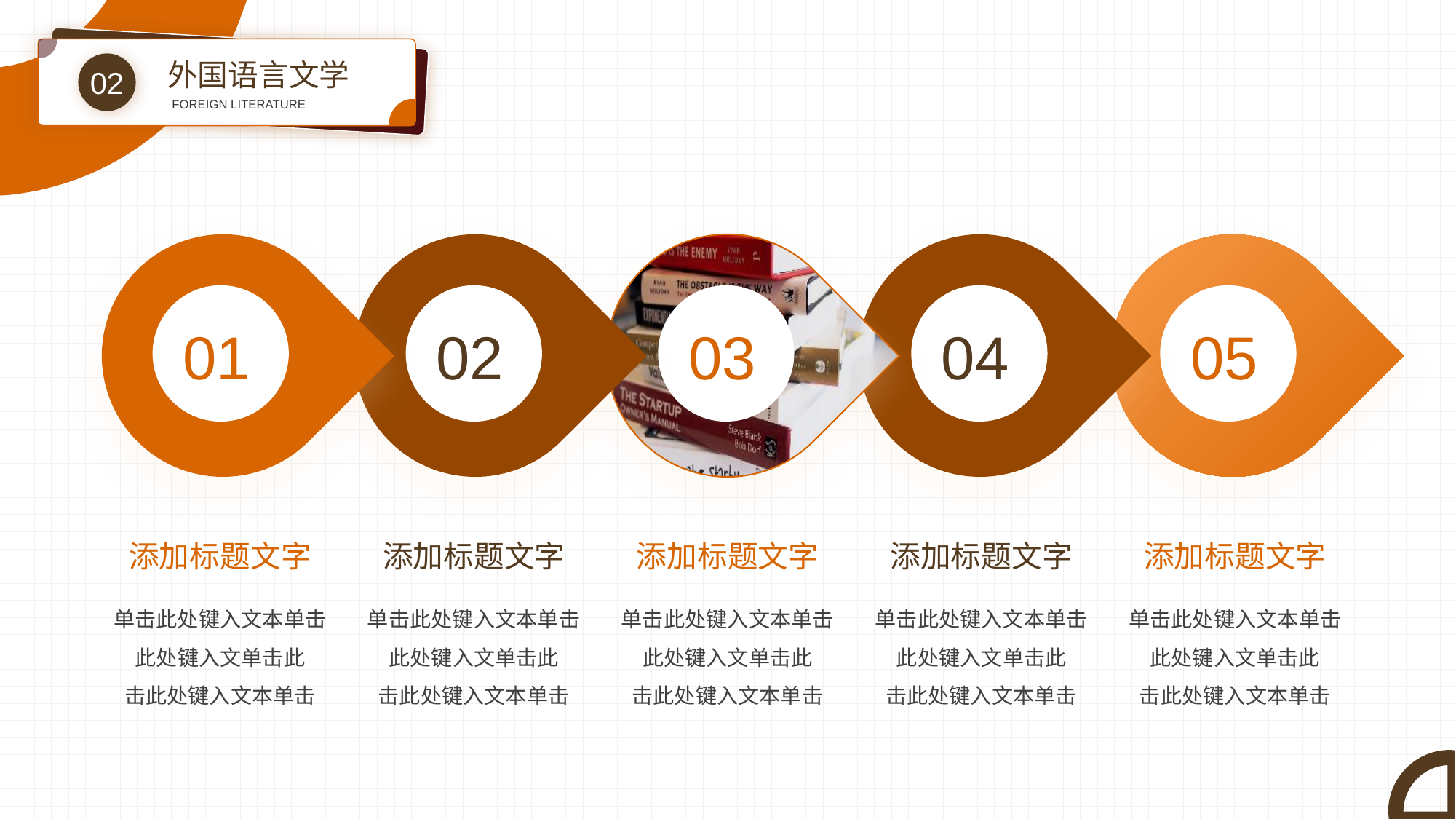

外国语言文学

02
FOREIGN LITERATURE

04
添加标题文字
单击此处键入文本单击此处键入文单击此
击此处键入文本单击

05
添加标题文字
单击此处键入文本单击此处键入文单击此
击此处键入文本单击

01
添加标题文字
单击此处键入文本单击此处键入文单击此
击此处键入文本单击

03
添加标题文字
单击此处键入文本单击此处键入文单击此
击此处键入文本单击

02
添加标题文字
单击此处键入文本单击此处键入文单击此
击此处键入文本单击